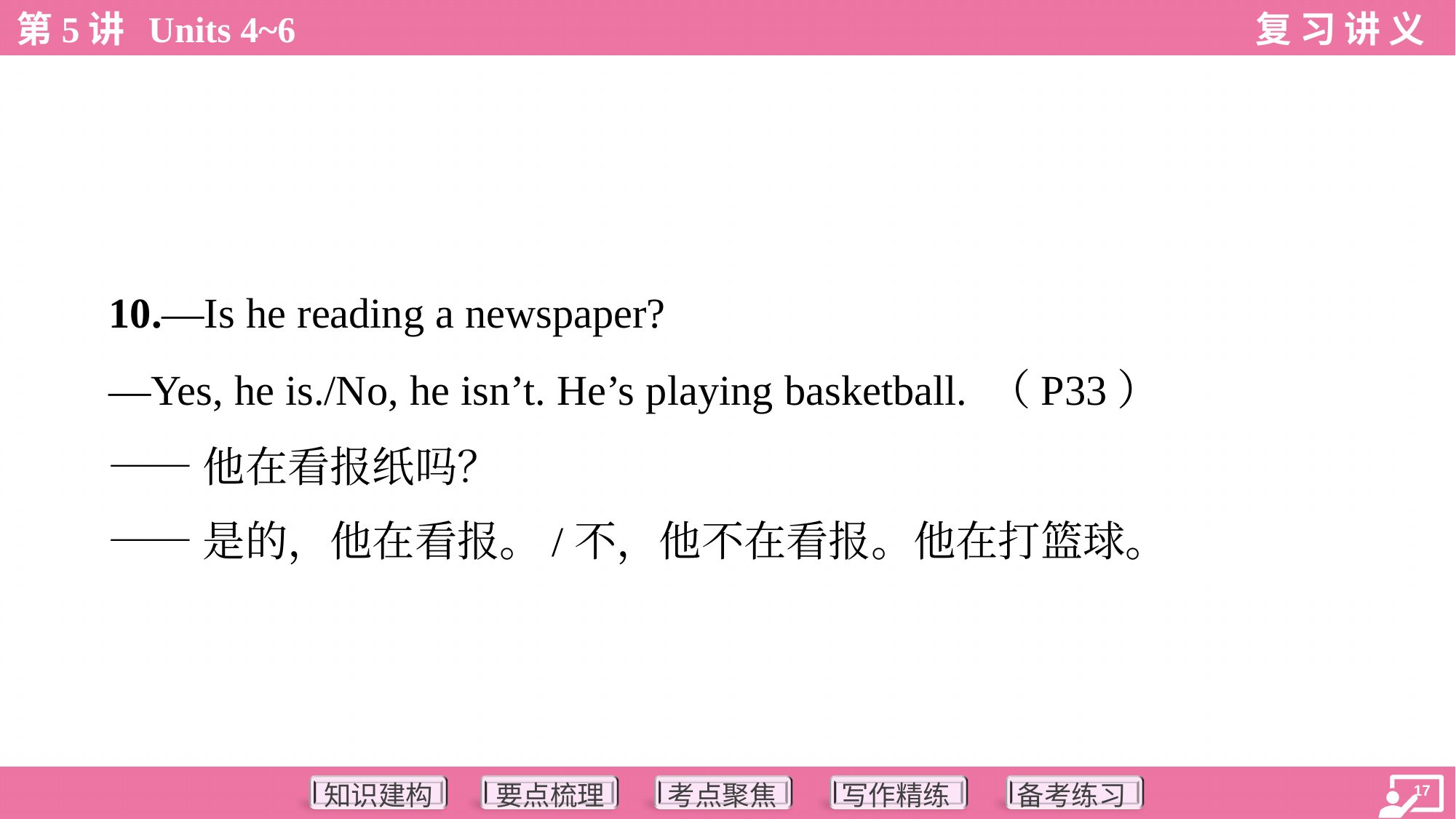

10.—Is he reading a newspaper?
    —Yes, he is./No, he isn’t. He’s playing basketball. （P33）
    ——他在看报纸吗？
    ——是的，他在看报。/不，他不在看报。他在打篮球。